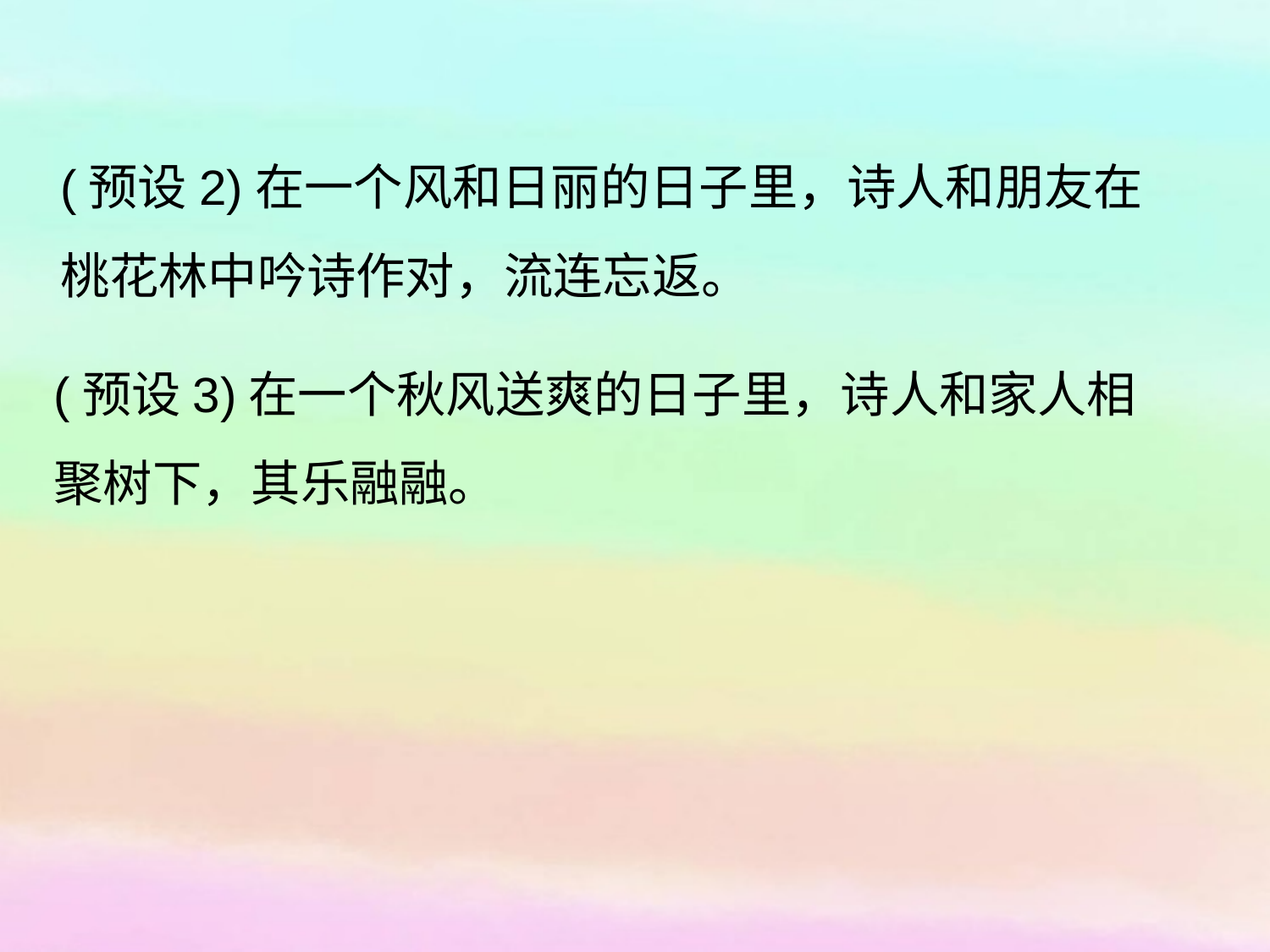

(预设2)在一个风和日丽的日子里，诗人和朋友在桃花林中吟诗作对，流连忘返。
(预设3)在一个秋风送爽的日子里，诗人和家人相聚树下，其乐融融。